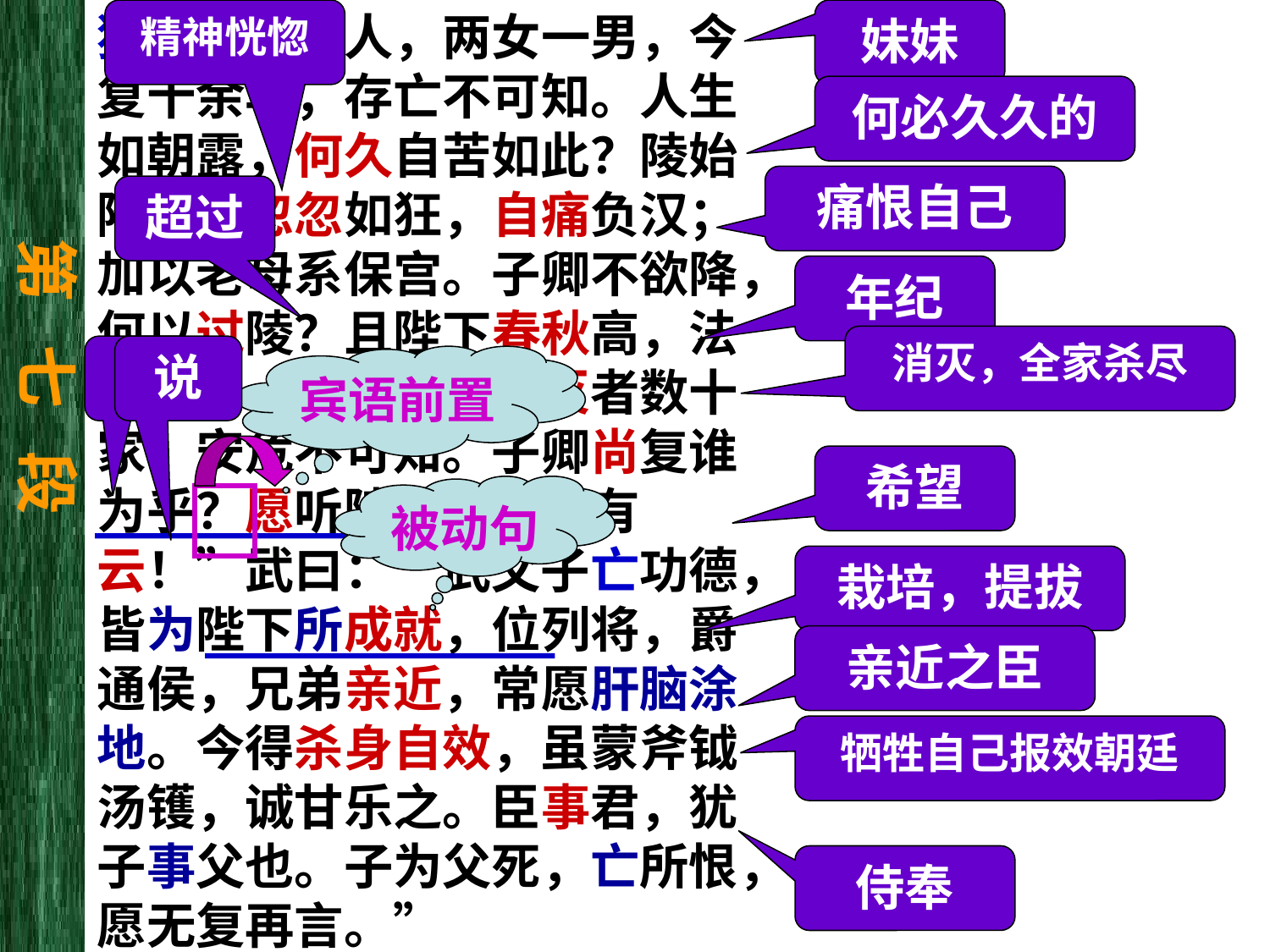

独有女弟二人，两女一男，今复十余年，存亡不可知。人生如朝露，何久自苦如此？陵始降时，忽忽如狂，自痛负汉；加以老母系保宫。子卿不欲降，何以过陵？且陛下春秋高，法令亡常，大臣亡罪夷灭者数十家，安危不可知。子卿尚复谁为乎？愿听陵计，勿复有云！”武曰：“武父子亡功德，皆为陛下所成就，位列将，爵通侯，兄弟亲近，常愿肝脑涂地。今得杀身自效，虽蒙斧钺汤镬，诚甘乐之。臣事君，犹子事父也。子为父死，亡所恨，愿无复再言。”
精神恍惚
妹妹
何必久久的
痛恨自己
超过
第   七   段
年纪
消灭，全家杀尽
还
说
宾语前置

希望
被动句

栽培，提拔
亲近之臣

牺牲自己报效朝廷
侍奉